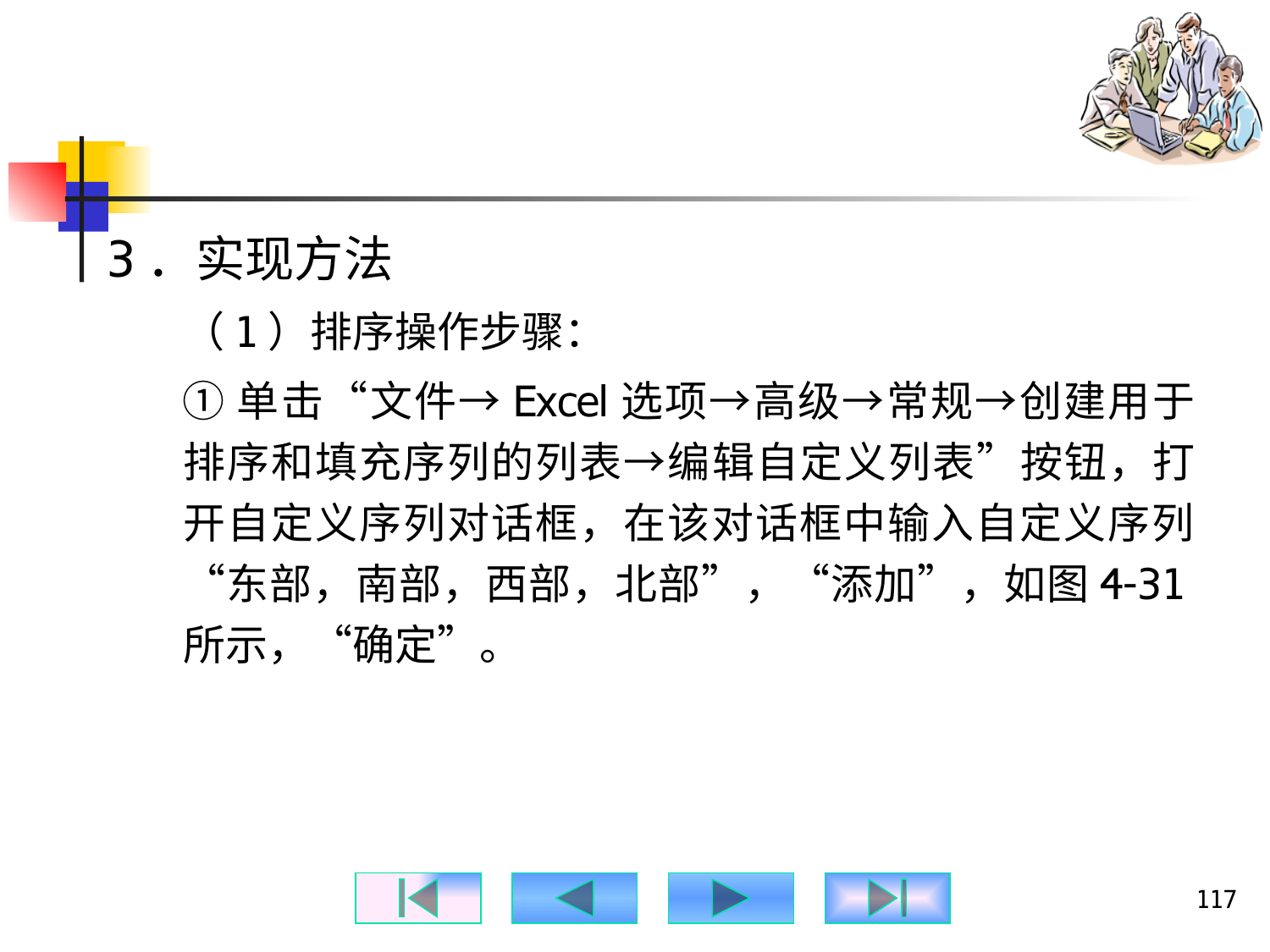

#
3．实现方法
（1）排序操作步骤：
①单击“文件→Excel选项→高级→常规→创建用于排序和填充序列的列表→编辑自定义列表”按钮，打开自定义序列对话框，在该对话框中输入自定义序列“东部，南部，西部，北部”，“添加”，如图4-31所示，“确定”。

117